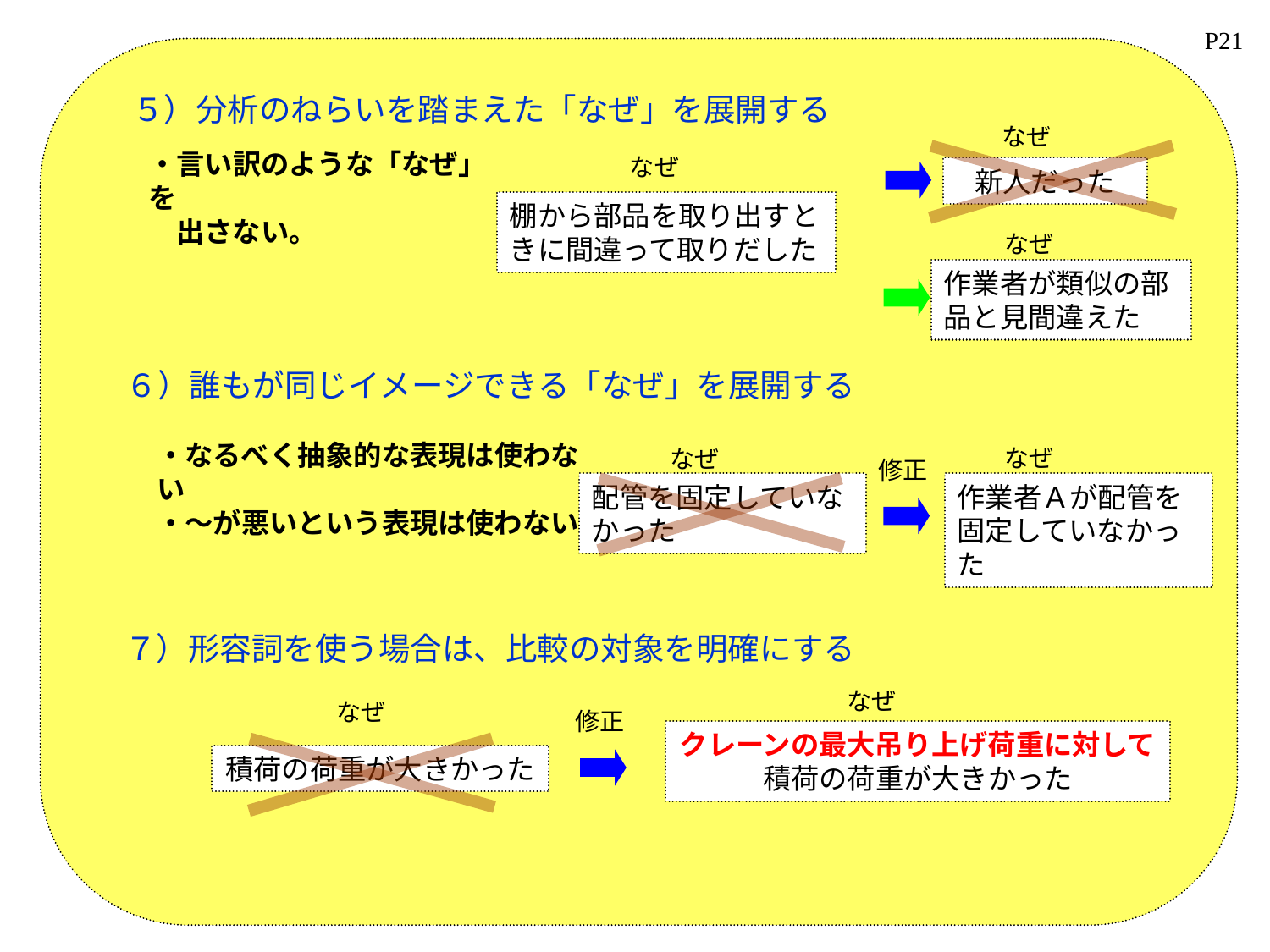

P21

５）分析のねらいを踏まえた「なぜ」を展開する
なぜ
・言い訳のような「なぜ」を
　出さない。
なぜ
新人だった

棚から部品を取り出すときに間違って取りだした
なぜ
作業者が類似の部品と見間違えた

６）誰もが同じイメージできる「なぜ」を展開する
・なるべく抽象的な表現は使わない
・～が悪いという表現は使わない
なぜ
なぜ
修正
配管を固定していなかった
作業者Ａが配管を固定していなかった

７）形容詞を使う場合は、比較の対象を明確にする
なぜ
なぜ
修正
クレーンの最大吊り上げ荷重に対して積荷の荷重が大きかった
積荷の荷重が大きかった